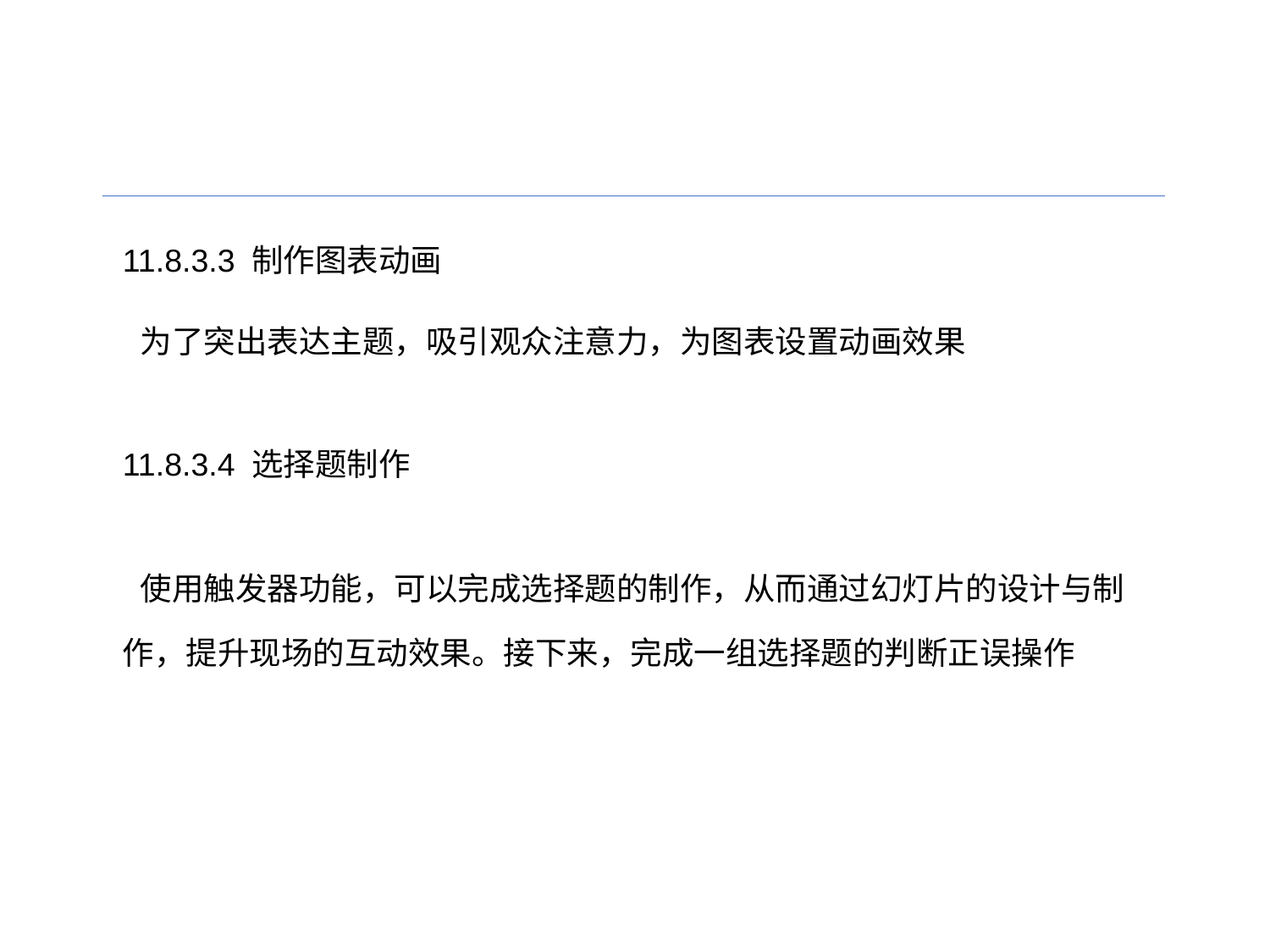

11.8.3.3 制作图表动画
为了突出表达主题，吸引观众注意力，为图表设置动画效果
11.8.3.4 选择题制作
使用触发器功能，可以完成选择题的制作，从而通过幻灯片的设计与制作，提升现场的互动效果。接下来，完成一组选择题的判断正误操作